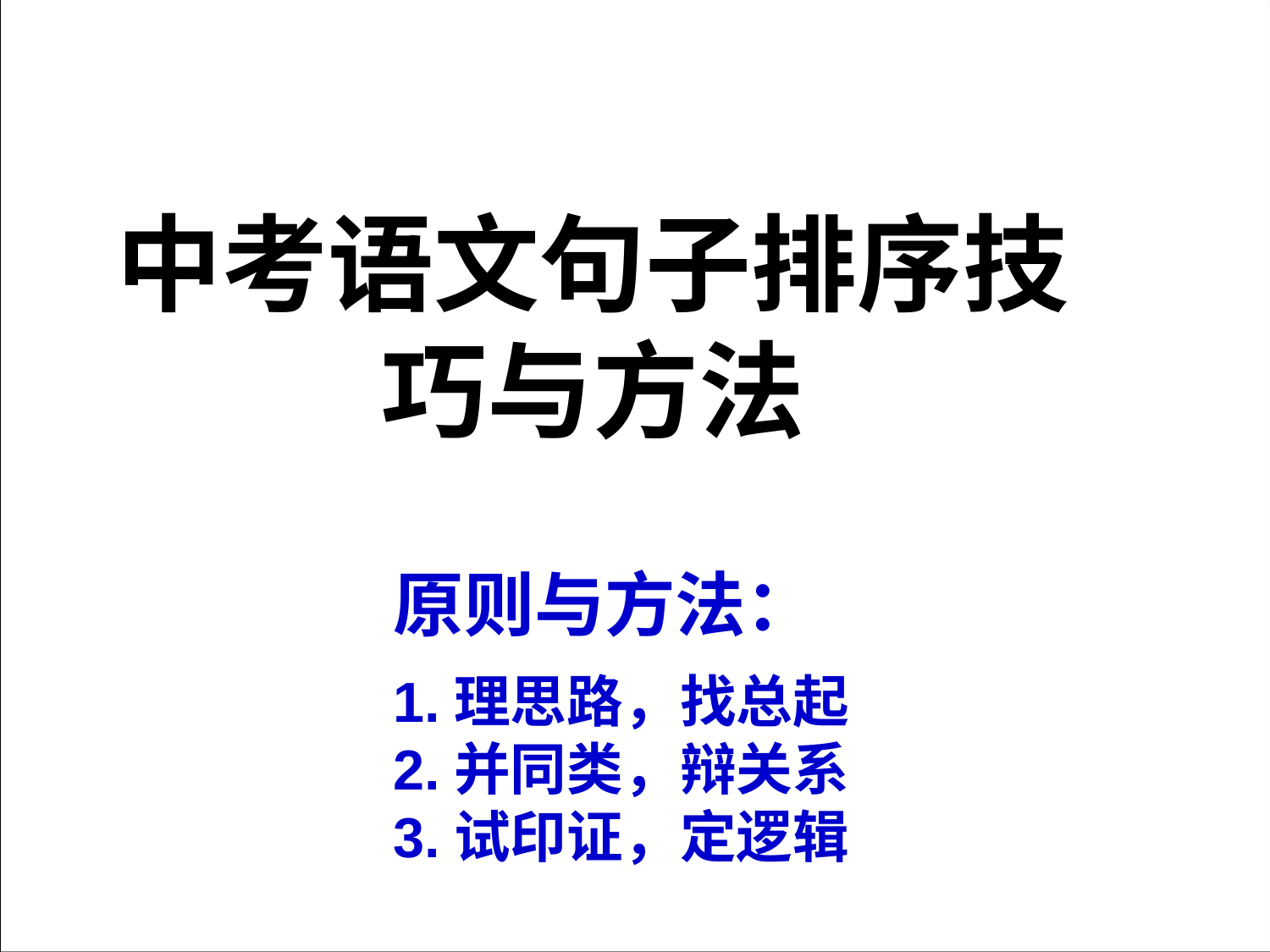

中考语文句子排序技巧与方法
原则与方法：
1.理思路，找总起
2.并同类，辩关系
3.试印证，定逻辑